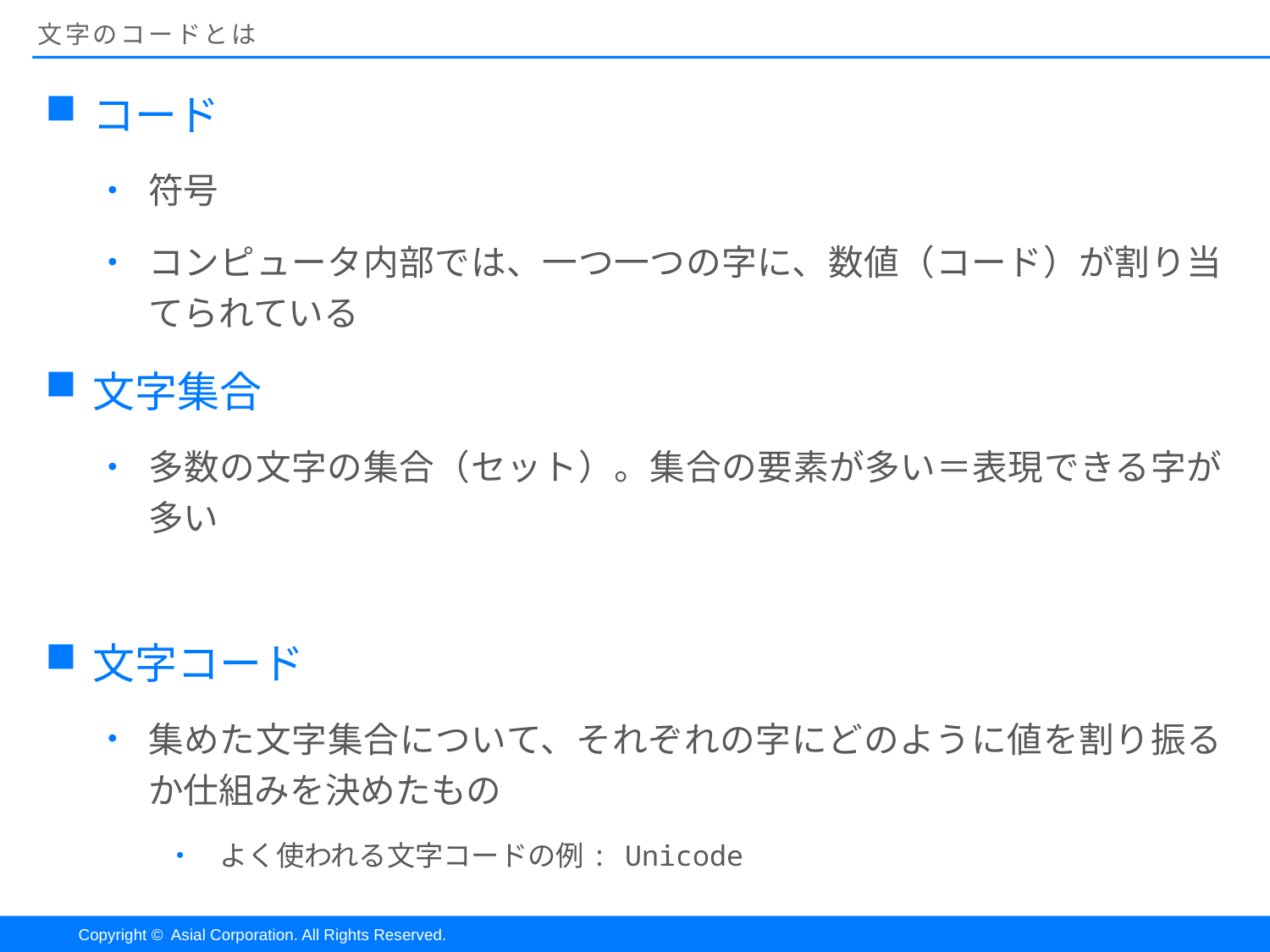

# 文字のコードとは

コード
符号
コンピュータ内部では、一つ一つの字に、数値（コード）が割り当てられている
文字集合
多数の文字の集合（セット）。集合の要素が多い＝表現できる字が多い

文字コード
集めた文字集合について、それぞれの字にどのように値を割り振るか仕組みを決めたもの
よく使われる文字コードの例: Unicode